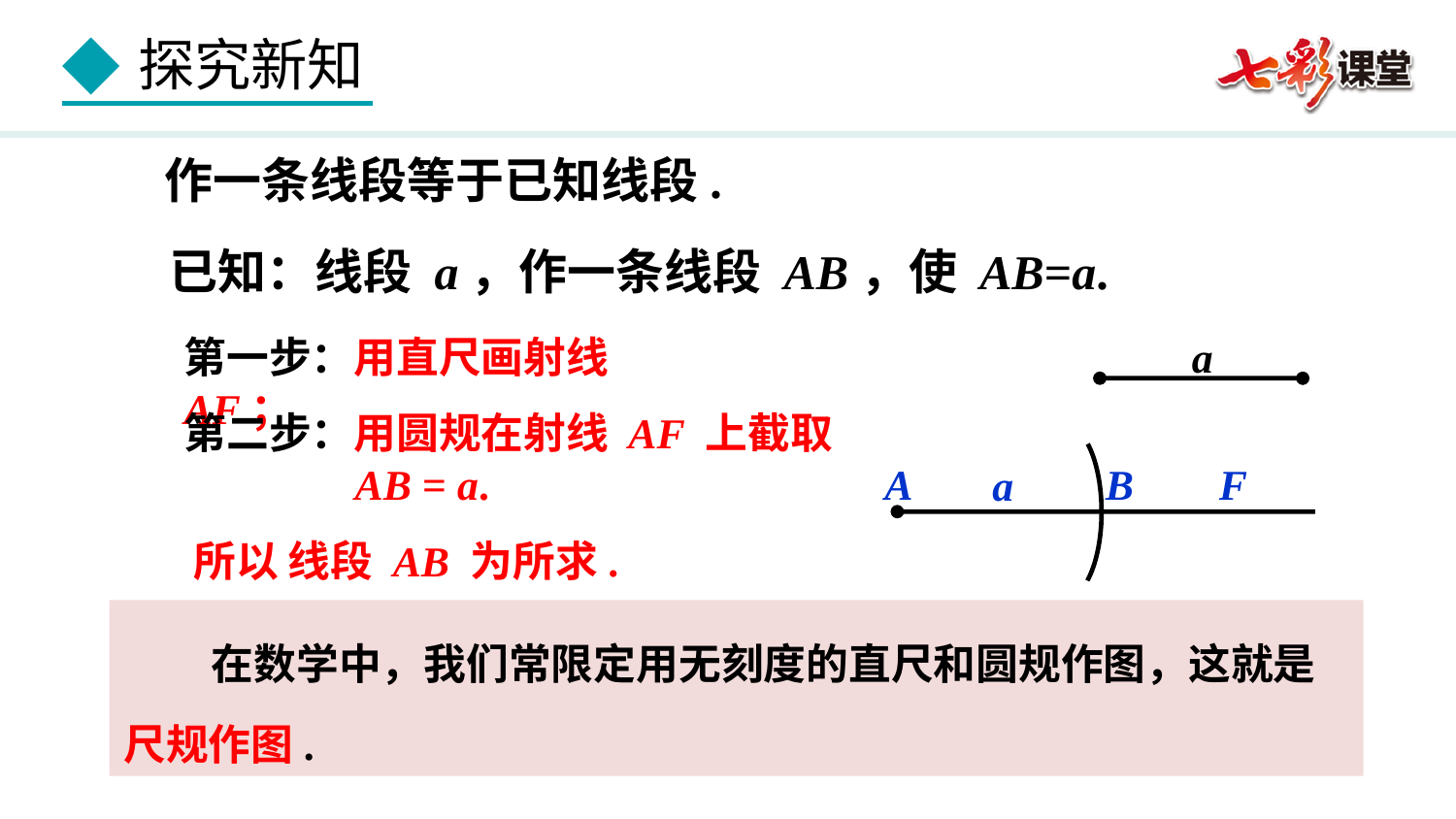

作一条线段等于已知线段.

已知：线段 a，作一条线段 AB，使 AB=a.

a
第一步：用直尺画射线 AF；

第二步：用圆规在射线 AF 上截取
                AB = a.

A                             F
B
a

所以 线段 AB 为所求.
        在数学中，我们常限定用无刻度的直尺和圆规作图，这就是尺规作图.